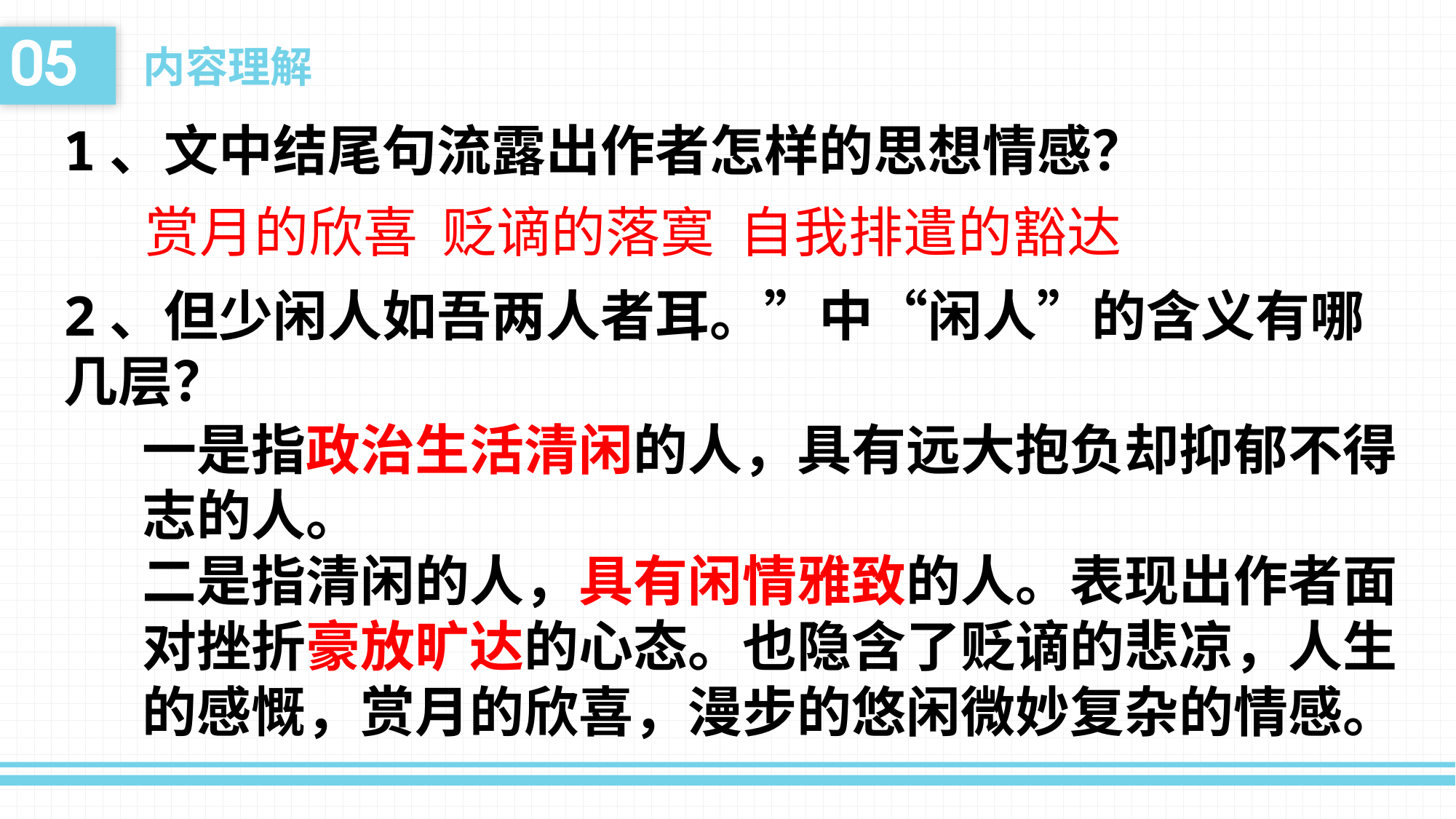

05
内容理解
1、文中结尾句流露出作者怎样的思想情感？
赏月的欣喜  贬谪的落寞  自我排遣的豁达
2、但少闲人如吾两人者耳。”中“闲人”的含义有哪几层？

一是指政治生活清闲的人，具有远大抱负却抑郁不得志的人。
二是指清闲的人，具有闲情雅致的人。表现出作者面对挫折豪放旷达的心态。也隐含了贬谪的悲凉，人生的感慨，赏月的欣喜，漫步的悠闲微妙复杂的情感。